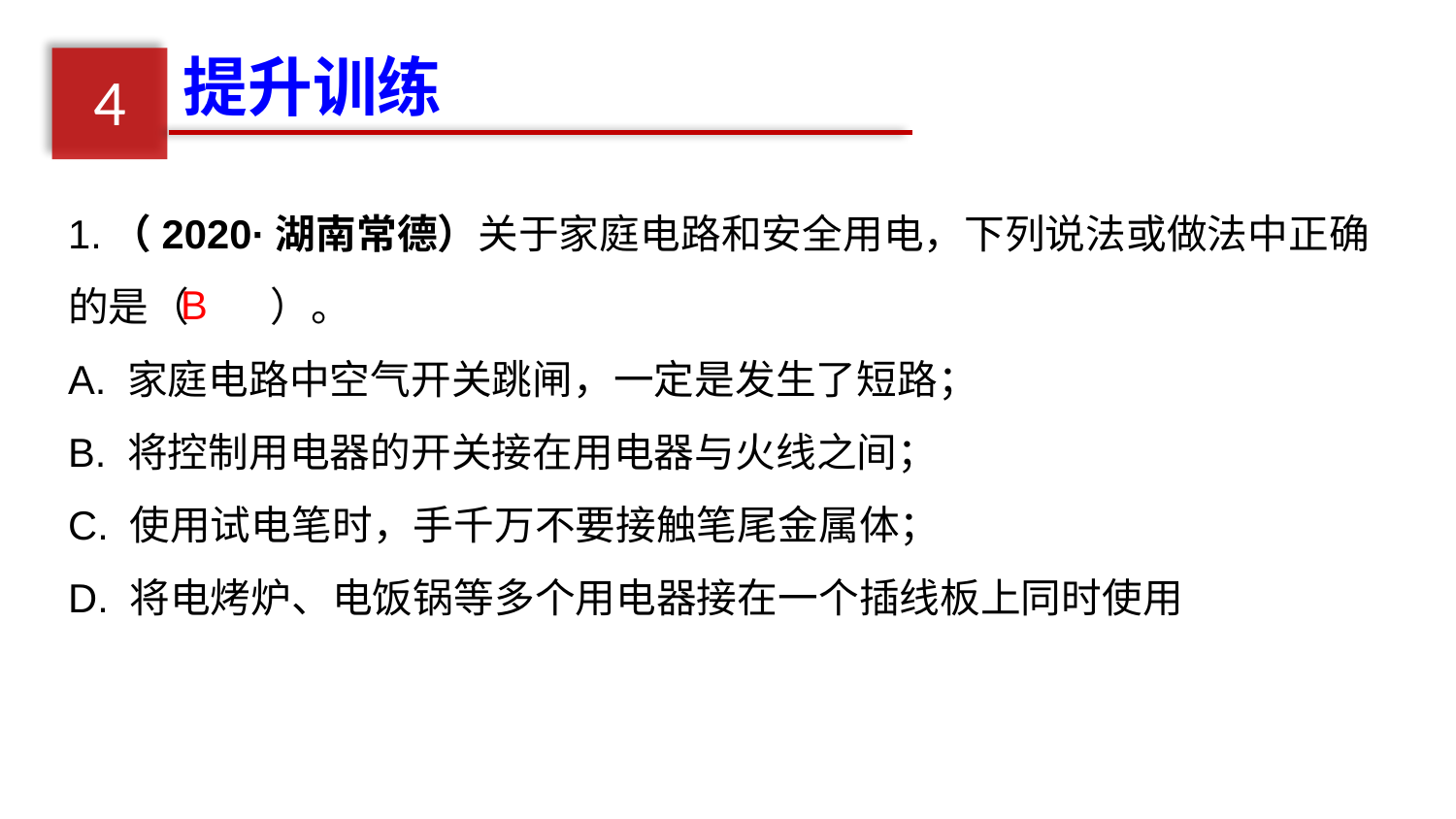

提升训练

4
1.（2020·湖南常德）关于家庭电路和安全用电，下列说法或做法中正确的是（　　）。
A. 家庭电路中空气开关跳闸，一定是发生了短路；
B. 将控制用电器的开关接在用电器与火线之间；
C. 使用试电笔时，手千万不要接触笔尾金属体；
D. 将电烤炉、电饭锅等多个用电器接在一个插线板上同时使用
B